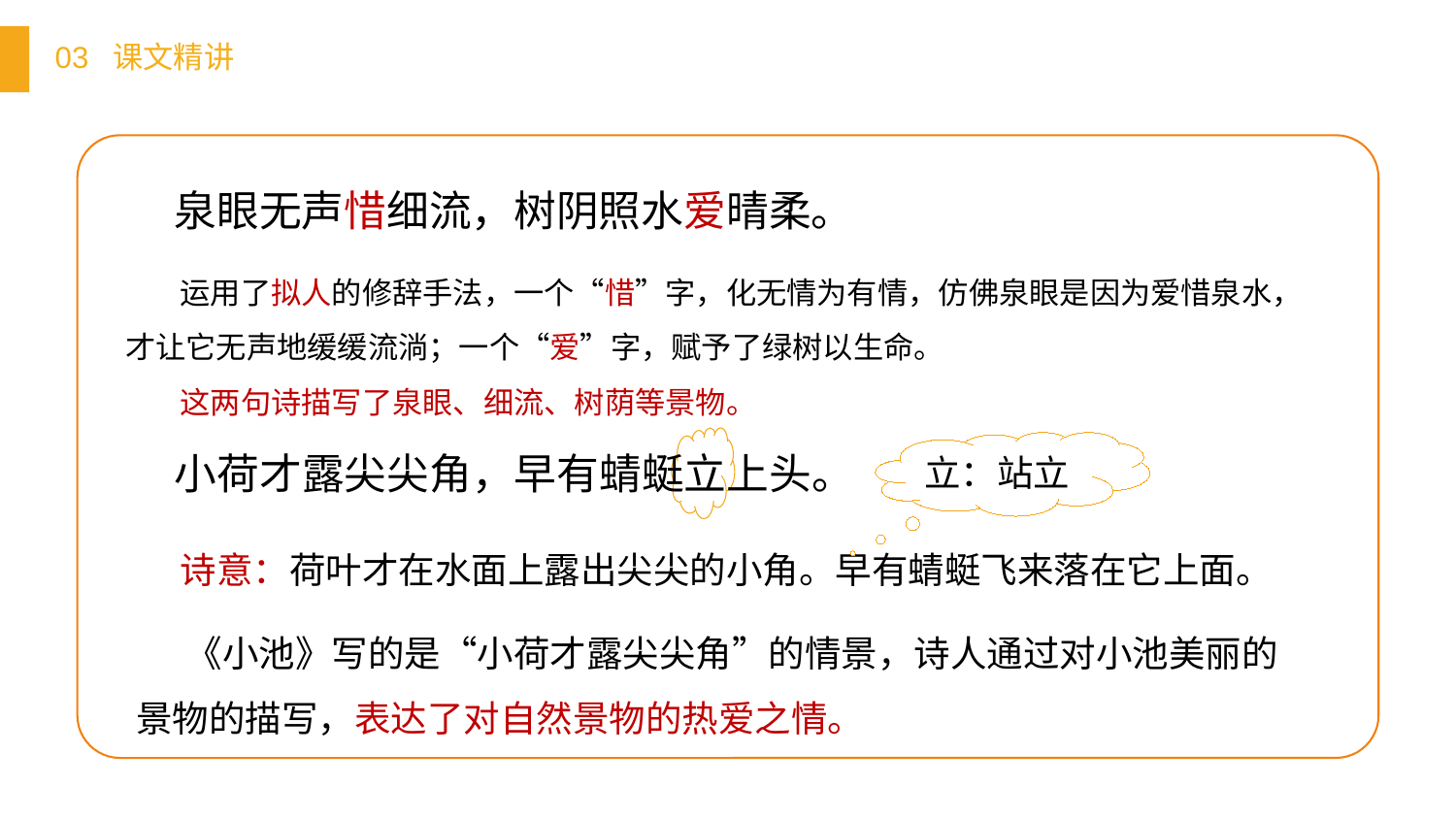

03  课文精讲

泉眼无声惜细流，树阴照水爱晴柔。
       运用了拟人的修辞手法，一个“惜”字，化无情为有情，仿佛泉眼是因为爱惜泉水，才让它无声地缓缓流淌；一个“爱”字，赋予了绿树以生命。
       这两句诗描写了泉眼、细流、树荫等景物。

立：站立
小荷才露尖尖角，早有蜻蜓立上头。
       诗意：荷叶才在水面上露出尖尖的小角。早有蜻蜓飞来落在它上面。
     《小池》写的是“小荷才露尖尖角”的情景，诗人通过对小池美丽的景物的描写，表达了对自然景物的热爱之情。